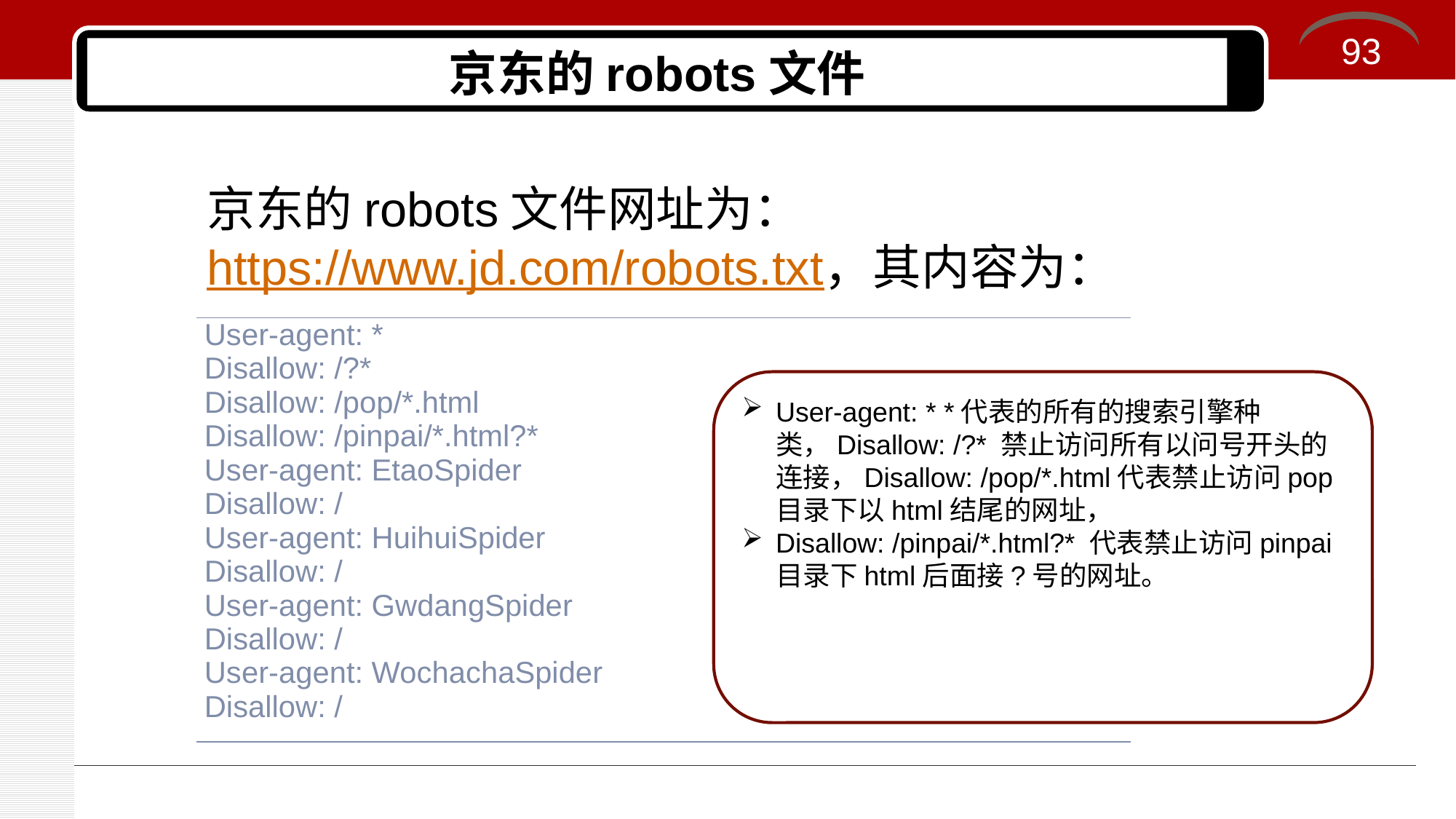

93
# 京东的robots文件
京东的robots文件网址为：https://www.jd.com/robots.txt，其内容为：
| User-agent: \* Disallow: /?\* Disallow: /pop/\*.html Disallow: /pinpai/\*.html?\* User-agent: EtaoSpider Disallow: / User-agent: HuihuiSpider Disallow: / User-agent: GwdangSpider Disallow: / User-agent: WochachaSpider Disallow: / |
| --- |
User-agent: * *代表的所有的搜索引擎种类，Disallow: /?* 禁止访问所有以问号开头的连接，Disallow: /pop/*.html代表禁止访问pop目录下以html结尾的网址，
Disallow: /pinpai/*.html?* 代表禁止访问pinpai目录下html后面接?号的网址。